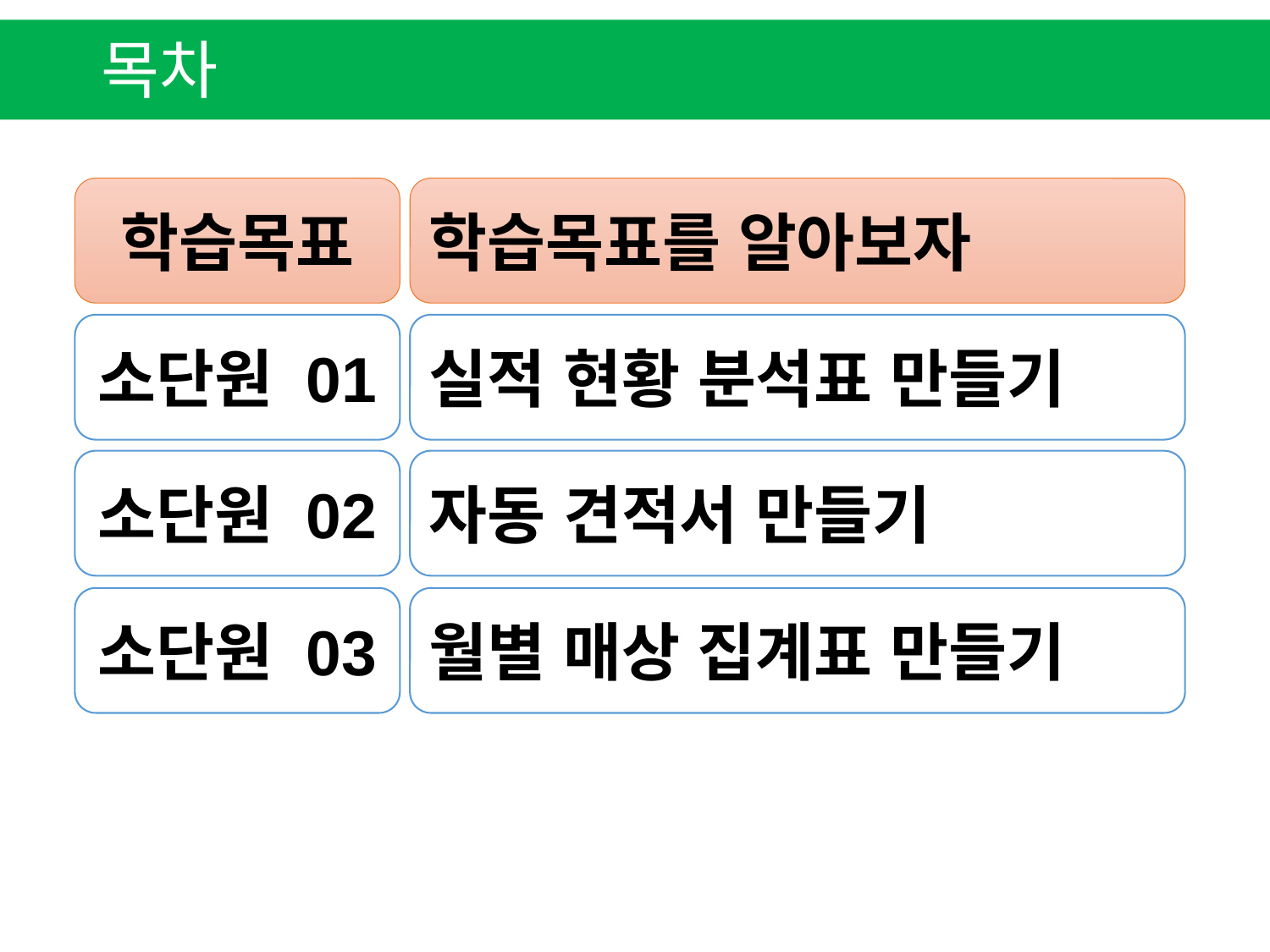

목차
학습목표
학습목표를 알아보자
소단원 01
실적 현황 분석표 만들기
소단원 02
자동 견적서 만들기
소단원 03
월별 매상 집계표 만들기